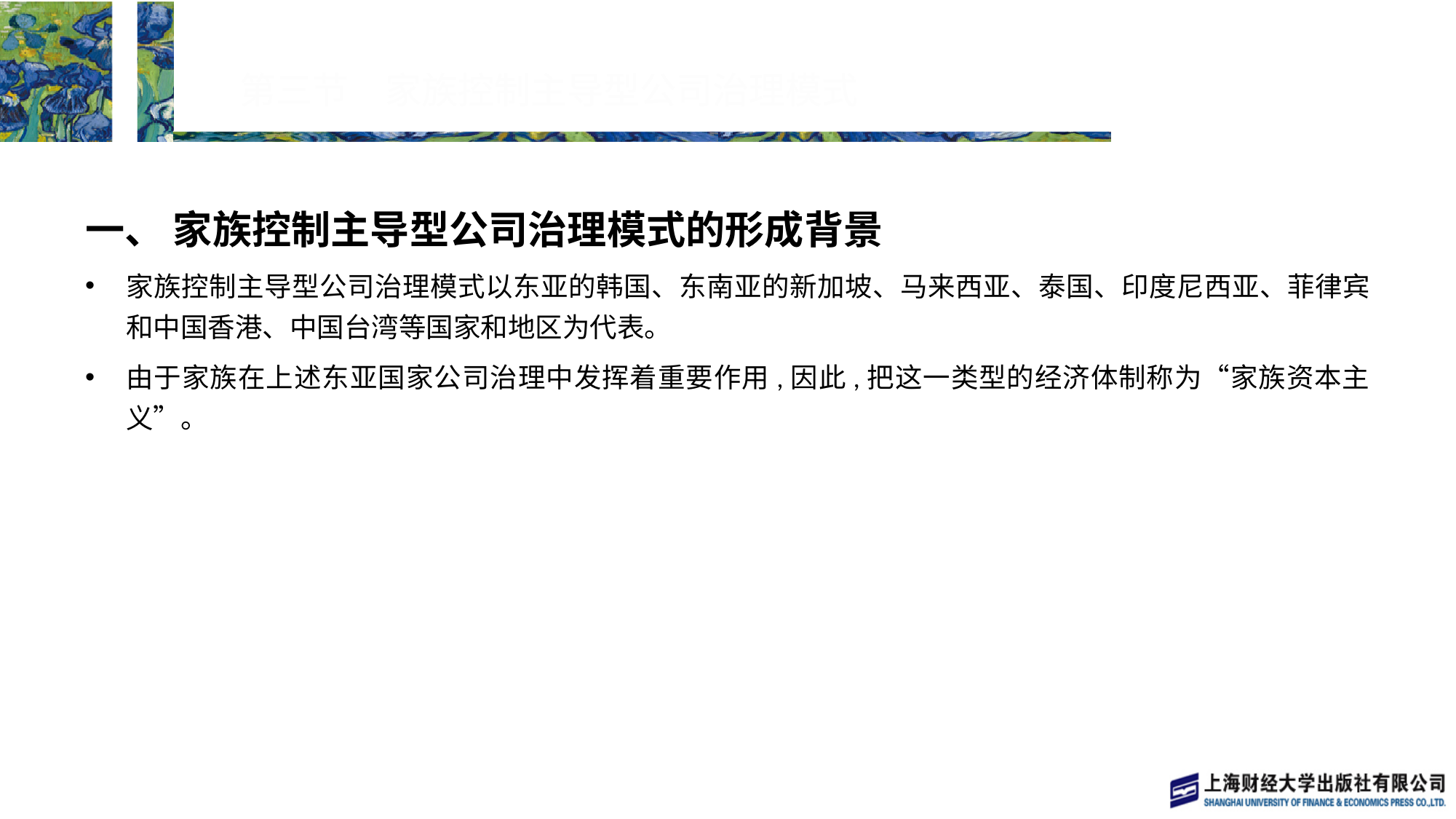

# 第三节　家族控制主导型公司治理模式
一、 家族控制主导型公司治理模式的形成背景
家族控制主导型公司治理模式以东亚的韩国、东南亚的新加坡、马来西亚、泰国、印度尼西亚、菲律宾和中国香港、中国台湾等国家和地区为代表。
由于家族在上述东亚国家公司治理中发挥着重要作用,因此,把这一类型的经济体制称为“家族资本主义”。